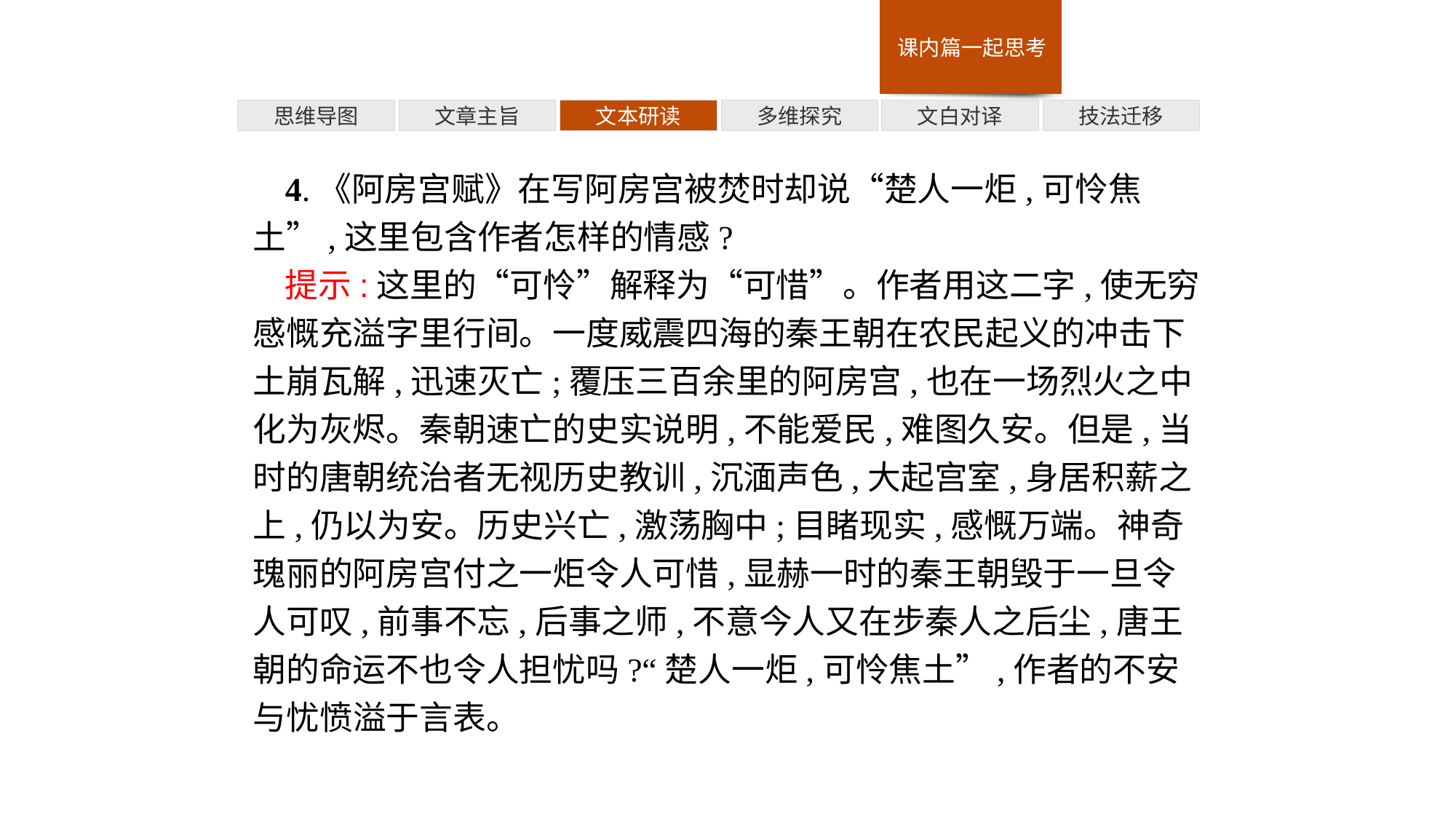

多维探究
技法迁移
思维导图
文章主旨
文本研读
文白对译
4.《阿房宫赋》在写阿房宫被焚时却说“楚人一炬,可怜焦土”,这里包含作者怎样的情感?
提示:这里的“可怜”解释为“可惜”。作者用这二字,使无穷感慨充溢字里行间。一度威震四海的秦王朝在农民起义的冲击下土崩瓦解,迅速灭亡;覆压三百余里的阿房宫,也在一场烈火之中化为灰烬。秦朝速亡的史实说明,不能爱民,难图久安。但是,当时的唐朝统治者无视历史教训,沉湎声色,大起宫室,身居积薪之上,仍以为安。历史兴亡,激荡胸中;目睹现实,感慨万端。神奇瑰丽的阿房宫付之一炬令人可惜,显赫一时的秦王朝毁于一旦令人可叹,前事不忘,后事之师,不意今人又在步秦人之后尘,唐王朝的命运不也令人担忧吗?“楚人一炬,可怜焦土”,作者的不安与忧愤溢于言表。